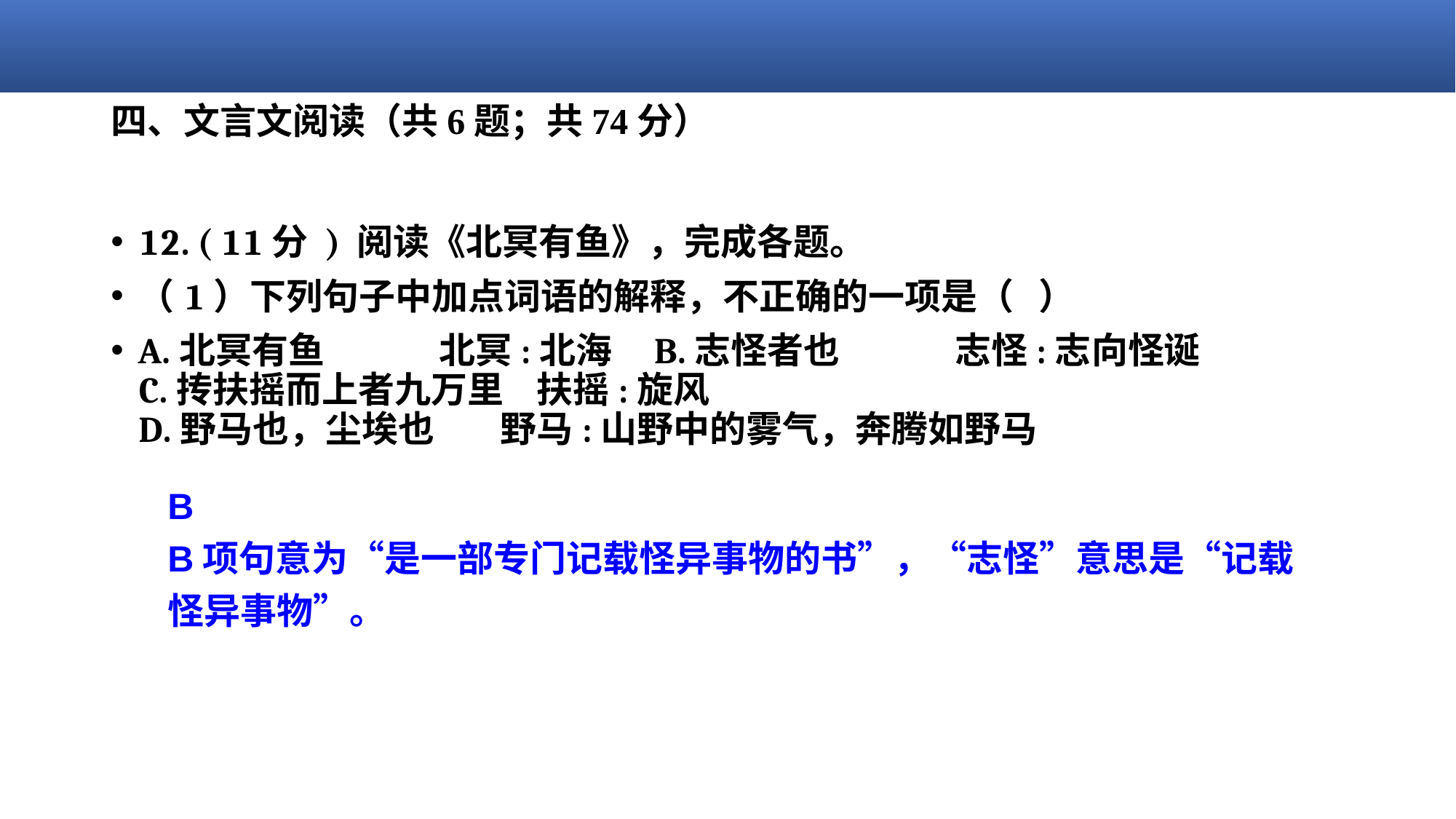

# 四、文言文阅读（共6题；共74分）
12. ( 11分 ) 阅读《北冥有鱼》，完成各题。
（1）下列句子中加点词语的解释，不正确的一项是（   ）
A.北冥有鱼              北冥:北海    B.志怪者也              志怪:志向怪诞
C.抟扶摇而上者九万里    扶摇:旋风
D.野马也，尘埃也        野马:山野中的雾气，奔腾如野马
B
B项句意为“是一部专门记载怪异事物的书”，“志怪”意思是“记载怪异事物”。